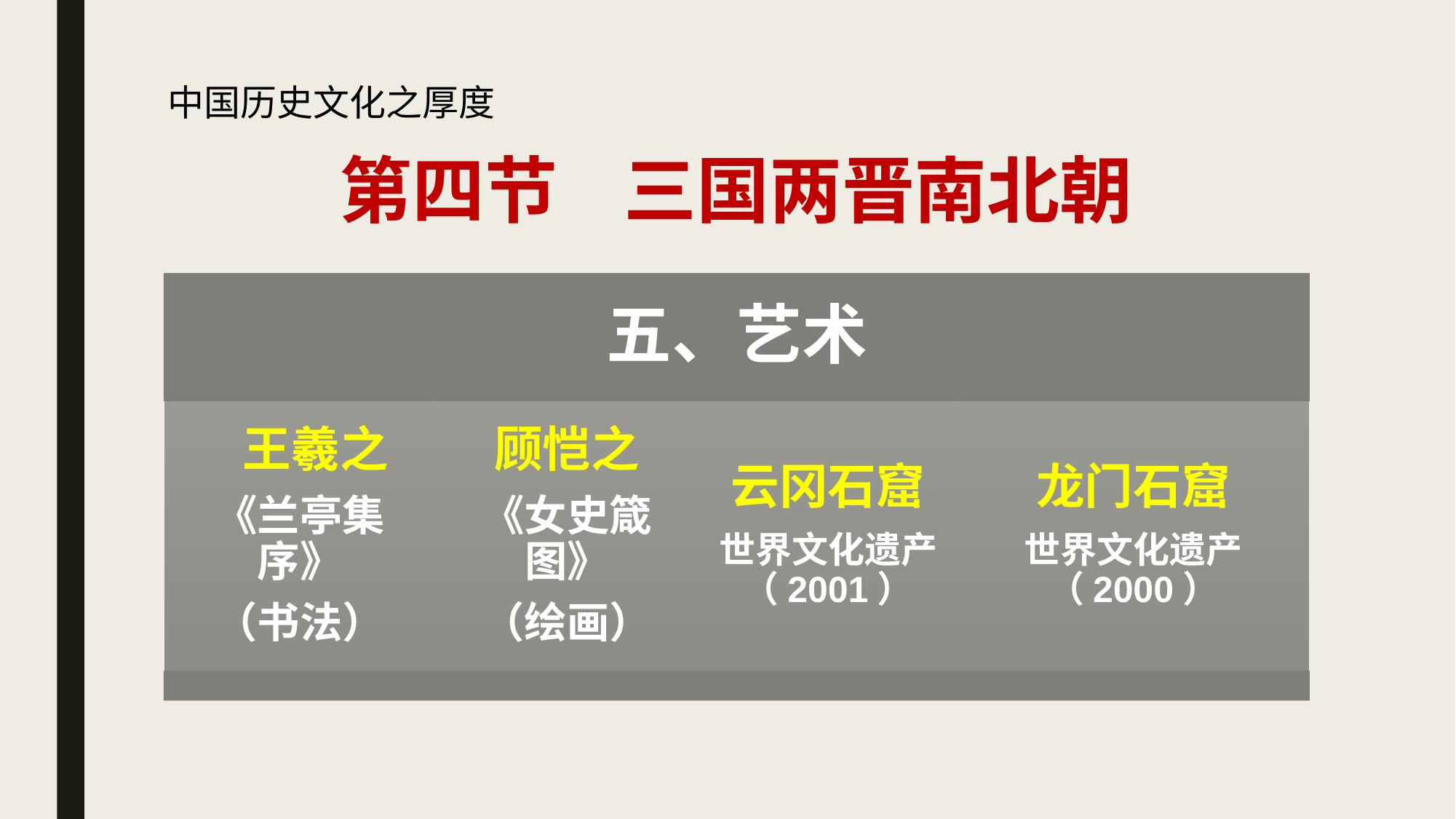

中国历史文化之厚度
# 第四节    三国两晋南北朝
五、艺术
  王羲之
《兰亭集序》
（书法）
顾恺之
《女史箴图》
（绘画）
云冈石窟
世界文化遗产（2001）
龙门石窟
世界文化遗产（2000）